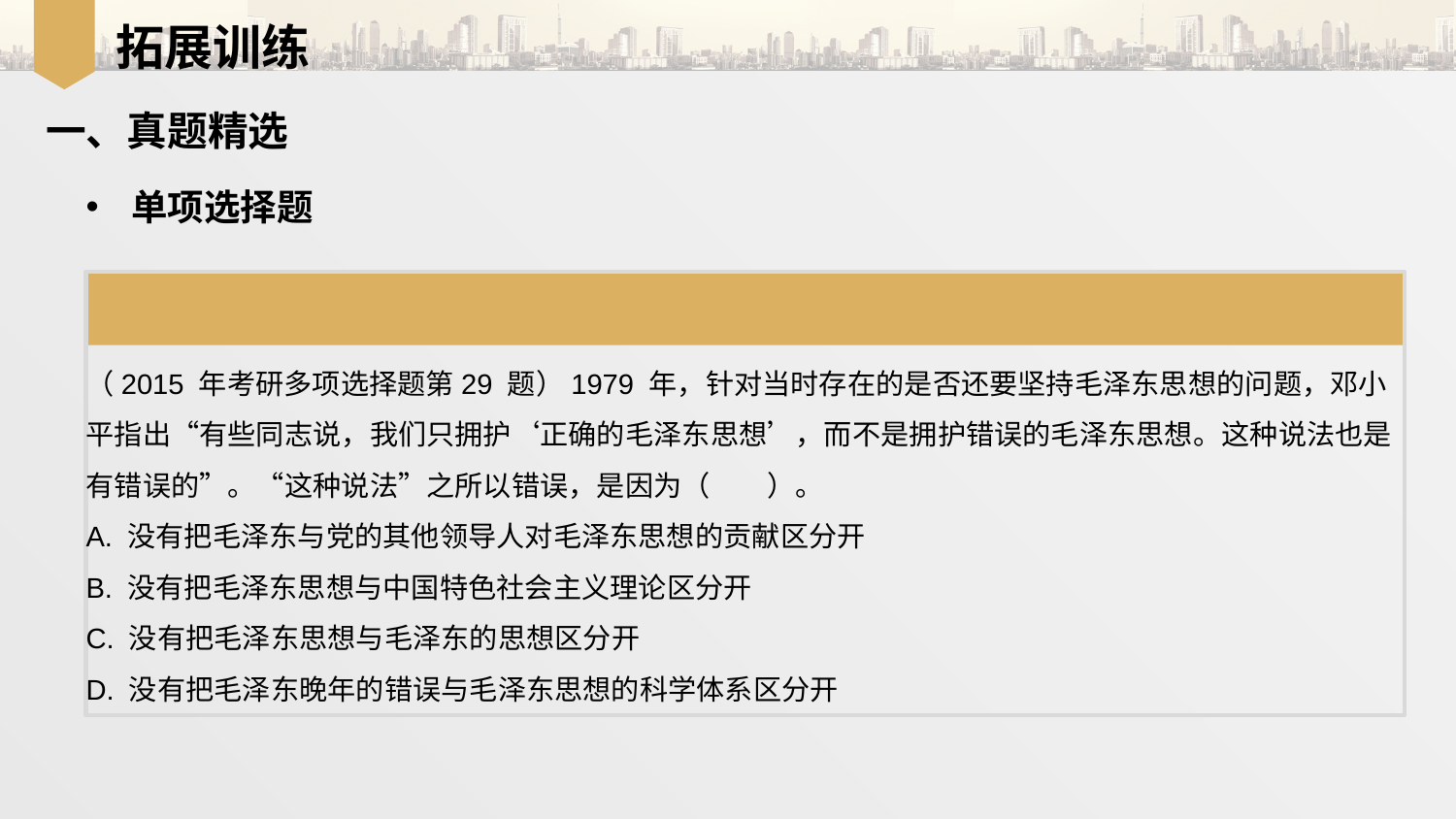

拓展训练
一、真题精选
单项选择题

（2015 年考研多项选择题第29 题）1979 年，针对当时存在的是否还要坚持毛泽东思想的问题，邓小平指出“有些同志说，我们只拥护‘正确的毛泽东思想’，而不是拥护错误的毛泽东思想。这种说法也是有错误的”。“这种说法”之所以错误，是因为（　　）。
A. 没有把毛泽东与党的其他领导人对毛泽东思想的贡献区分开
B. 没有把毛泽东思想与中国特色社会主义理论区分开
C. 没有把毛泽东思想与毛泽东的思想区分开
D. 没有把毛泽东晚年的错误与毛泽东思想的科学体系区分开